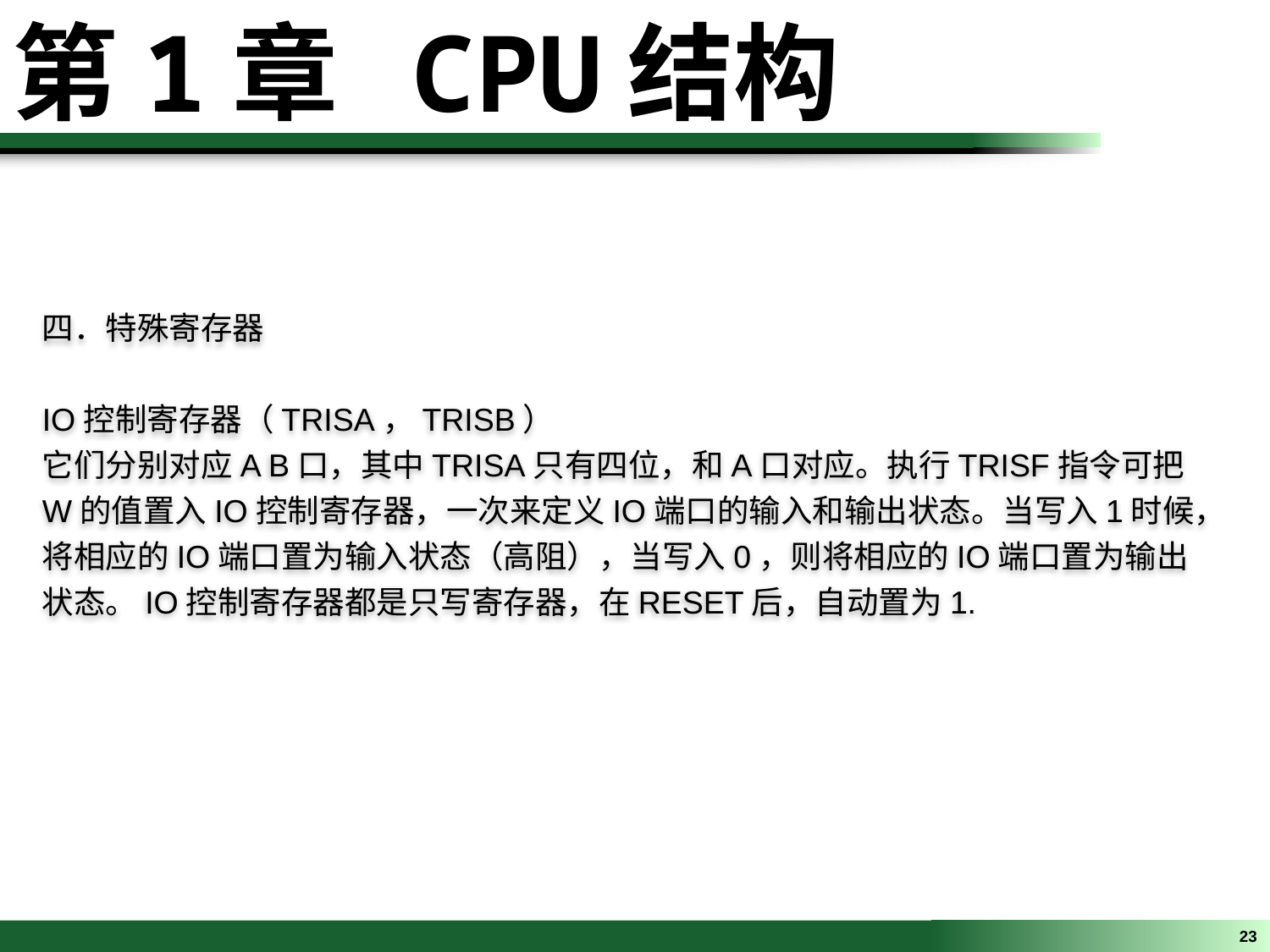

第1章  CPU结构
四．特殊寄存器

IO控制寄存器（TRISA，TRISB）
它们分别对应A B口，其中TRISA只有四位，和A口对应。执行TRISF指令可把W的值置入IO控制寄存器，一次来定义IO端口的输入和输出状态。当写入1时候，将相应的IO端口置为输入状态（高阻），当写入0，则将相应的IO端口置为输出状态。IO控制寄存器都是只写寄存器，在RESET后，自动置为1.

23